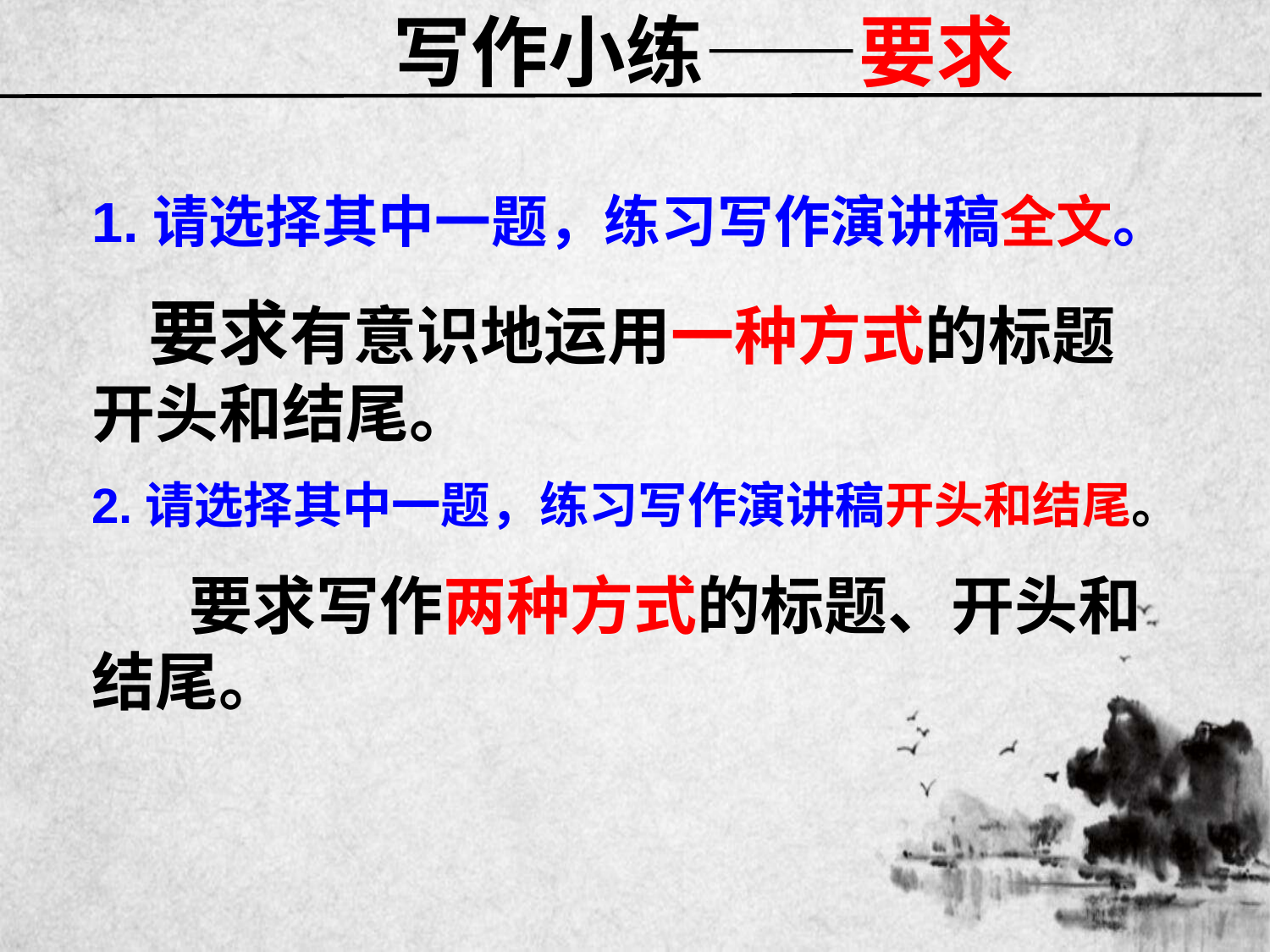

# 写作小练——要求
1.请选择其中一题，练习写作演讲稿全文。
    要求有意识地运用一种方式的标题开头和结尾。
2.请选择其中一题，练习写作演讲稿开头和结尾。
       要求写作两种方式的标题、开头和结尾。